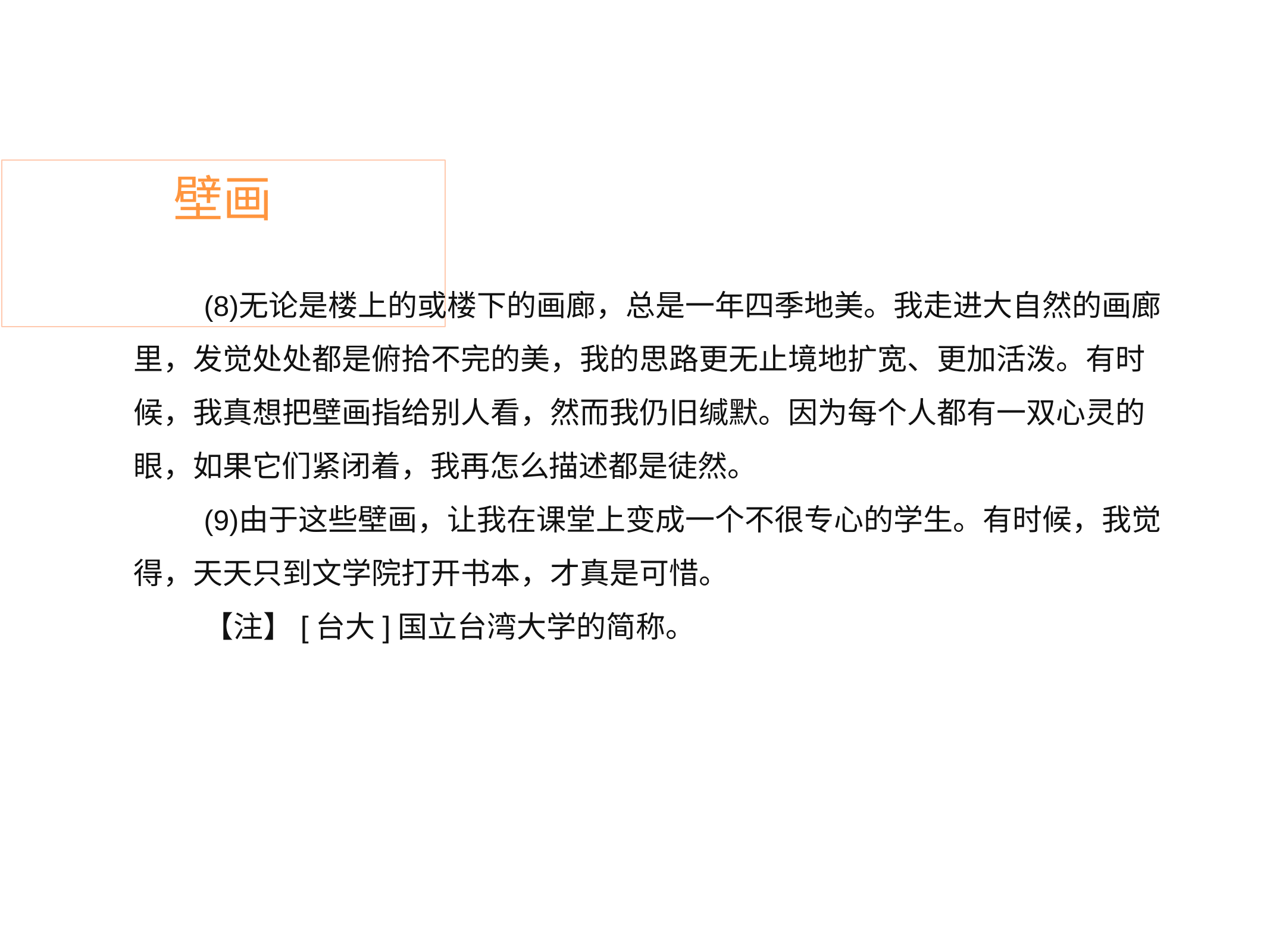

# 壁画
无论是楼上的或楼下的画廊，总是一年四季地美。我走进大自然的画廊 里，发觉处处都是俯拾不完的美，我的思路更无止境地扩宽、更加活泼。有时 候，我真想把壁画指给别人看，然而我仍旧缄默。因为每个人都有一双心灵的 眼，如果它们紧闭着，我再怎么描述都是徒然。
由于这些壁画，让我在课堂上变成一个不很专心的学生。有时候，我觉 得，天天只到文学院打开书本，才真是可惜。
【注】[台大]国立台湾大学的简称。